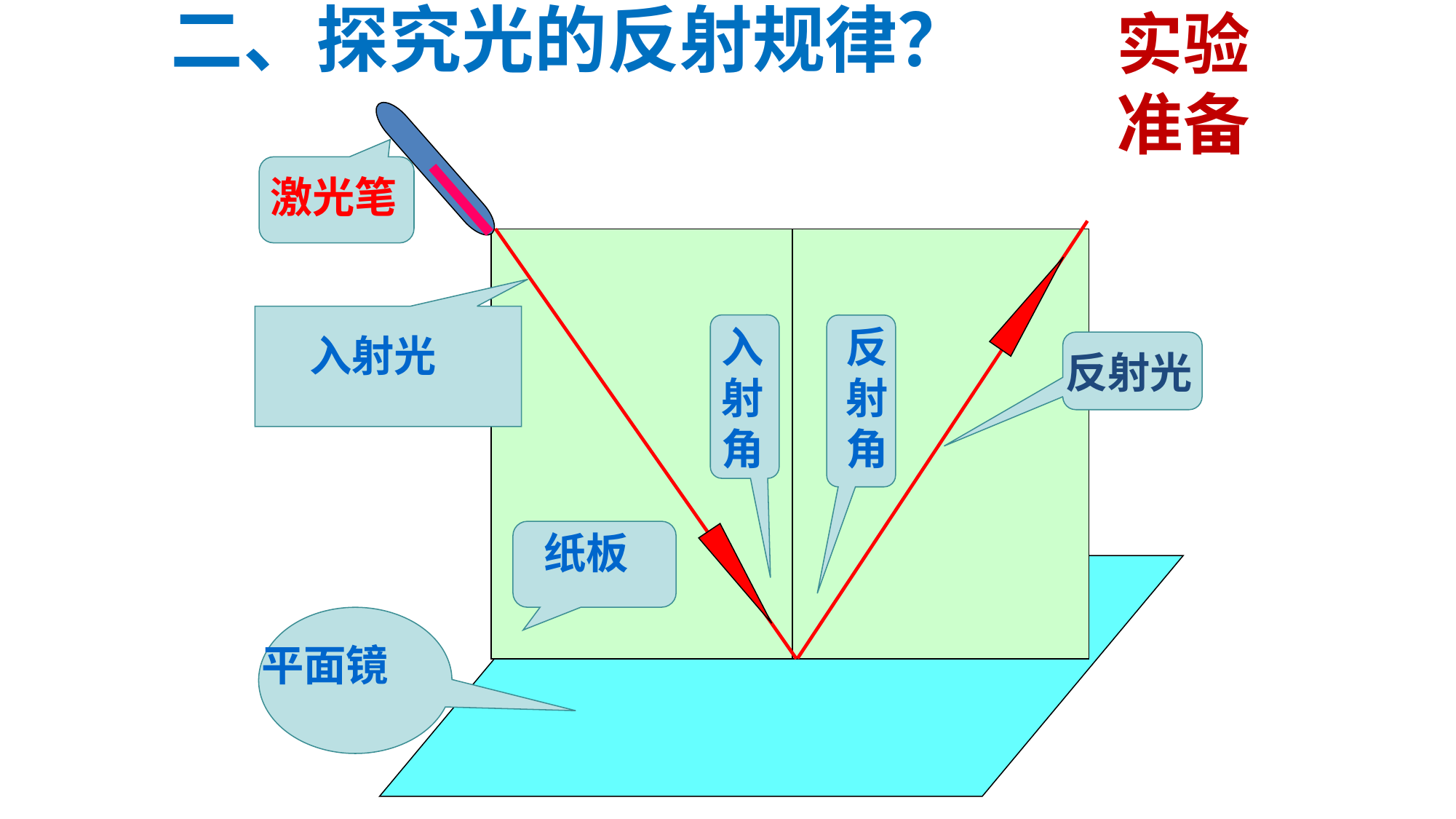

二、探究光的反射规律？
实验准备

激光笔

   入射光

入射角

反射角

反射光

纸板

平面镜